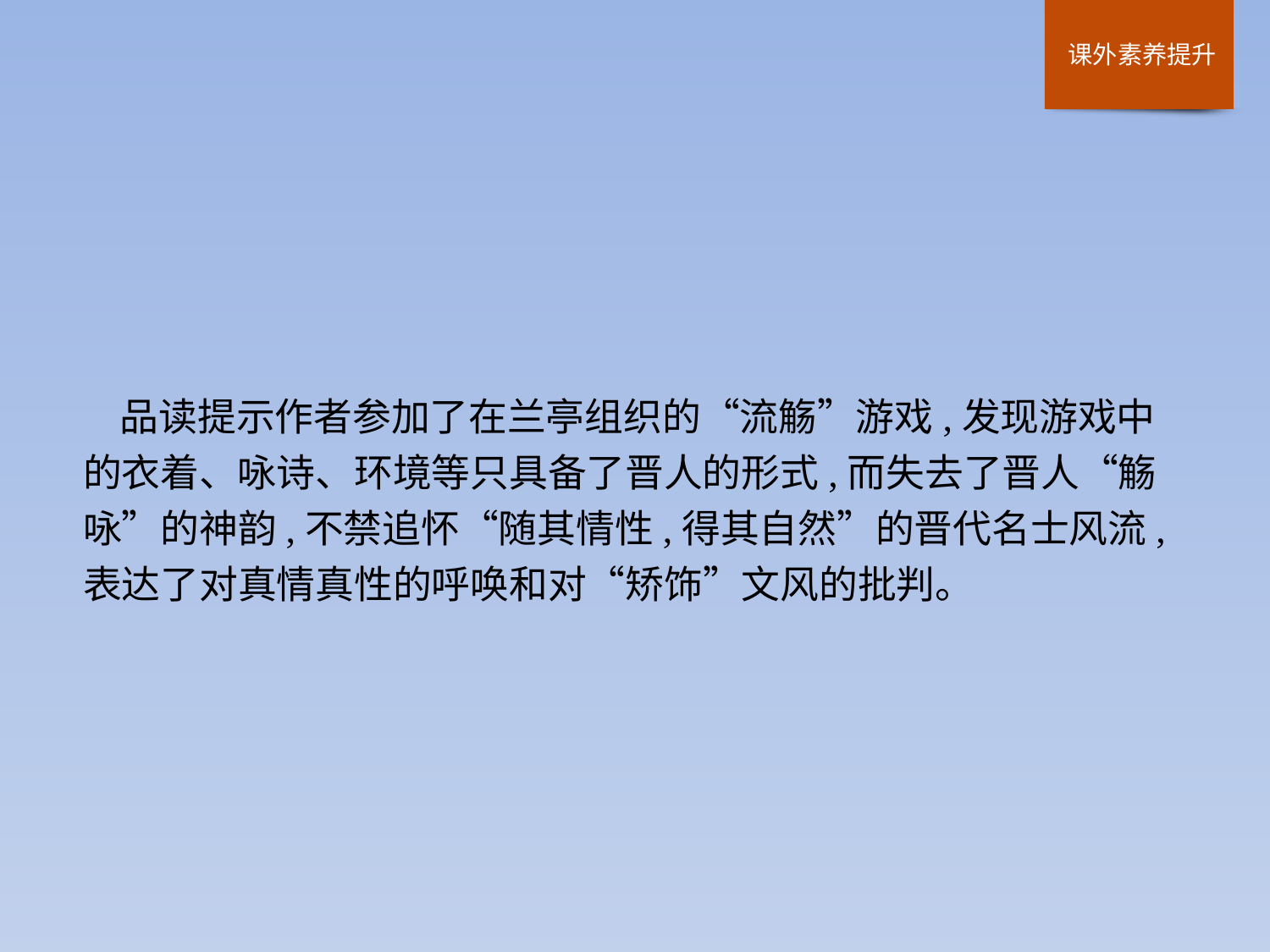

品读提示作者参加了在兰亭组织的“流觞”游戏,发现游戏中的衣着、咏诗、环境等只具备了晋人的形式,而失去了晋人“觞咏”的神韵,不禁追怀“随其情性,得其自然”的晋代名士风流,表达了对真情真性的呼唤和对“矫饰”文风的批判。